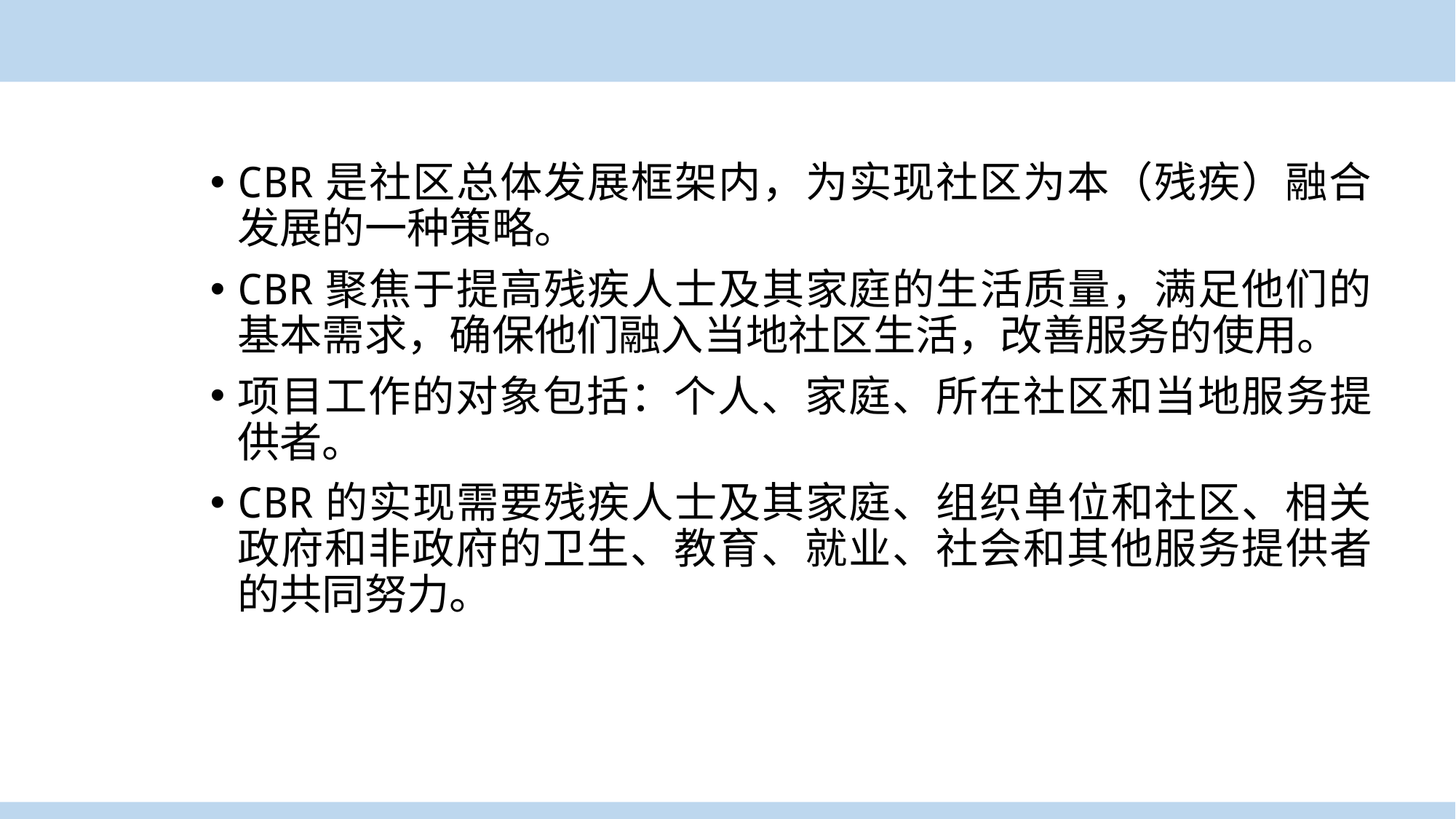

CBR是社区总体发展框架内，为实现社区为本（残疾）融合发展的一种策略。
CBR聚焦于提高残疾人士及其家庭的生活质量，满足他们的基本需求，确保他们融入当地社区生活，改善服务的使用。
项目工作的对象包括：个人、家庭、所在社区和当地服务提供者。
CBR的实现需要残疾人士及其家庭、组织单位和社区、相关政府和非政府的卫生、教育、就业、社会和其他服务提供者的共同努力。